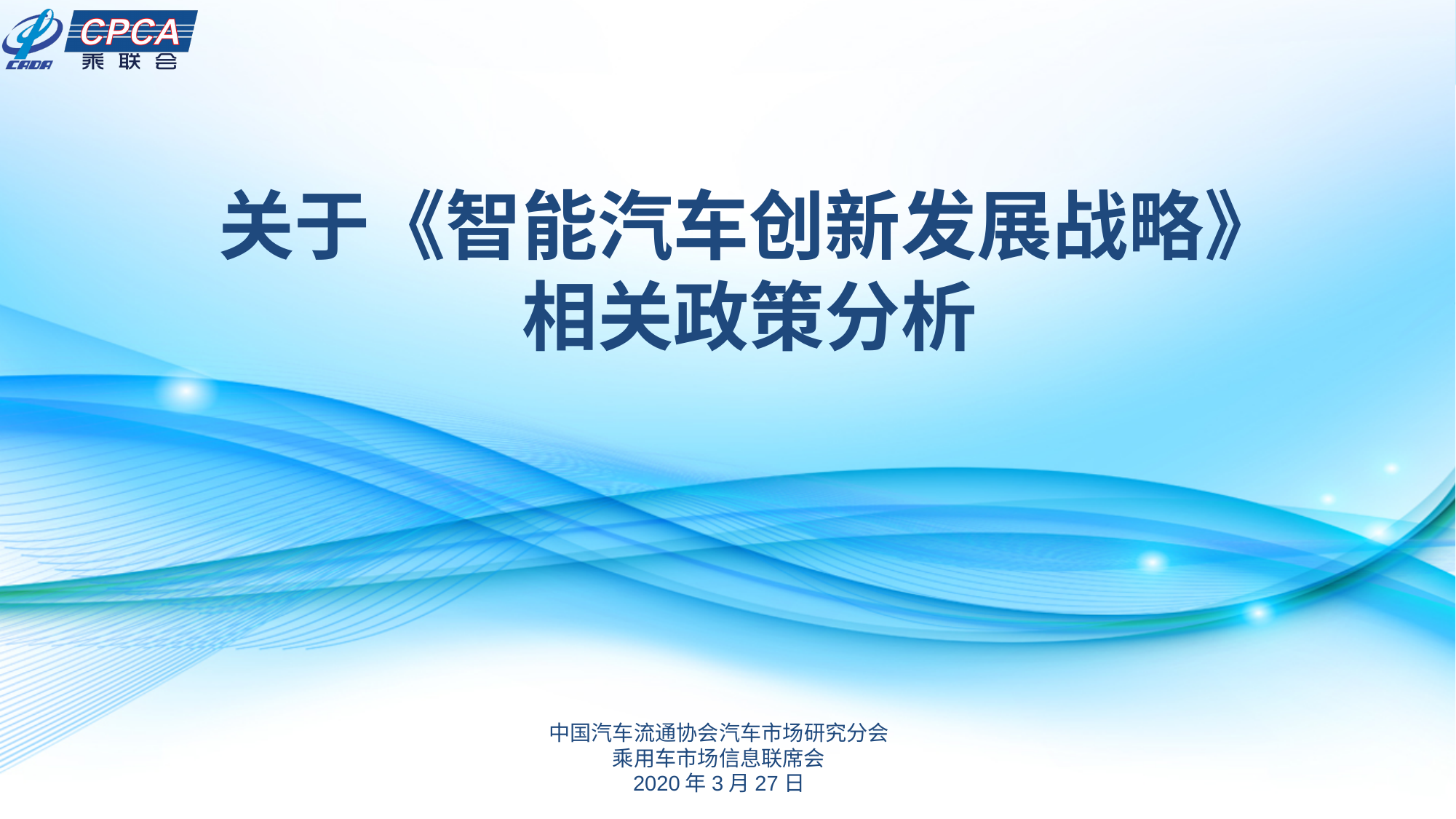

关于《智能汽车创新发展战略》
相关政策分析
中国汽车流通协会汽车市场研究分会
乘用车市场信息联席会
2020年3月27日